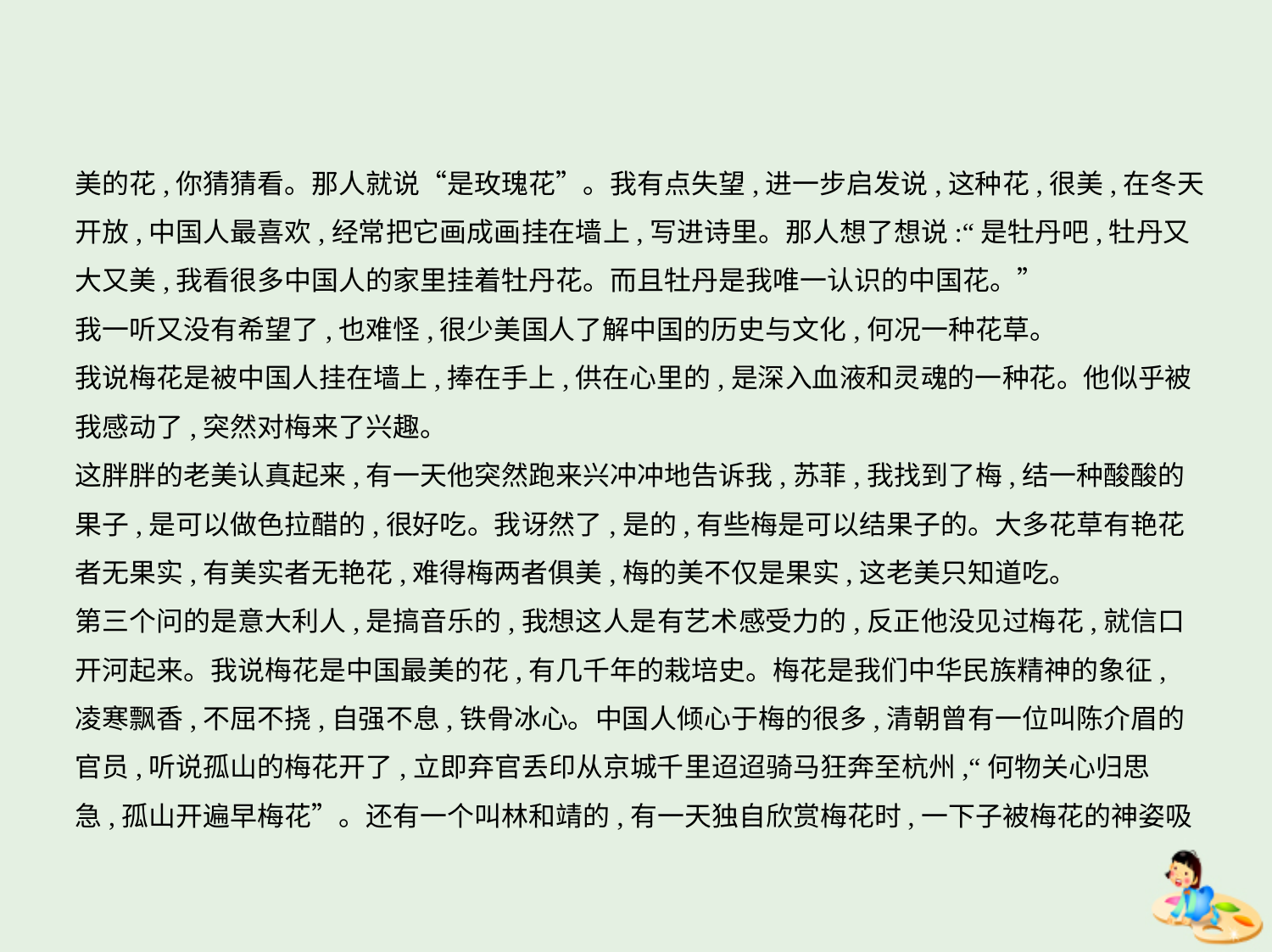

美的花,你猜猜看。那人就说“是玫瑰花”。我有点失望,进一步启发说,这种花,很美,在冬天
开放,中国人最喜欢,经常把它画成画挂在墙上,写进诗里。那人想了想说:“是牡丹吧,牡丹又
大又美,我看很多中国人的家里挂着牡丹花。而且牡丹是我唯一认识的中国花。”
我一听又没有希望了,也难怪,很少美国人了解中国的历史与文化,何况一种花草。
我说梅花是被中国人挂在墙上,捧在手上,供在心里的,是深入血液和灵魂的一种花。他似乎被
我感动了,突然对梅来了兴趣。
这胖胖的老美认真起来,有一天他突然跑来兴冲冲地告诉我,苏菲,我找到了梅,结一种酸酸的
果子,是可以做色拉醋的,很好吃。我讶然了,是的,有些梅是可以结果子的。大多花草有艳花
者无果实,有美实者无艳花,难得梅两者俱美,梅的美不仅是果实,这老美只知道吃。
第三个问的是意大利人,是搞音乐的,我想这人是有艺术感受力的,反正他没见过梅花,就信口
开河起来。我说梅花是中国最美的花,有几千年的栽培史。梅花是我们中华民族精神的象征,
凌寒飘香,不屈不挠,自强不息,铁骨冰心。中国人倾心于梅的很多,清朝曾有一位叫陈介眉的
官员,听说孤山的梅花开了,立即弃官丢印从京城千里迢迢骑马狂奔至杭州,“何物关心归思
急,孤山开遍早梅花”。还有一个叫林和靖的,有一天独自欣赏梅花时,一下子被梅花的神姿吸